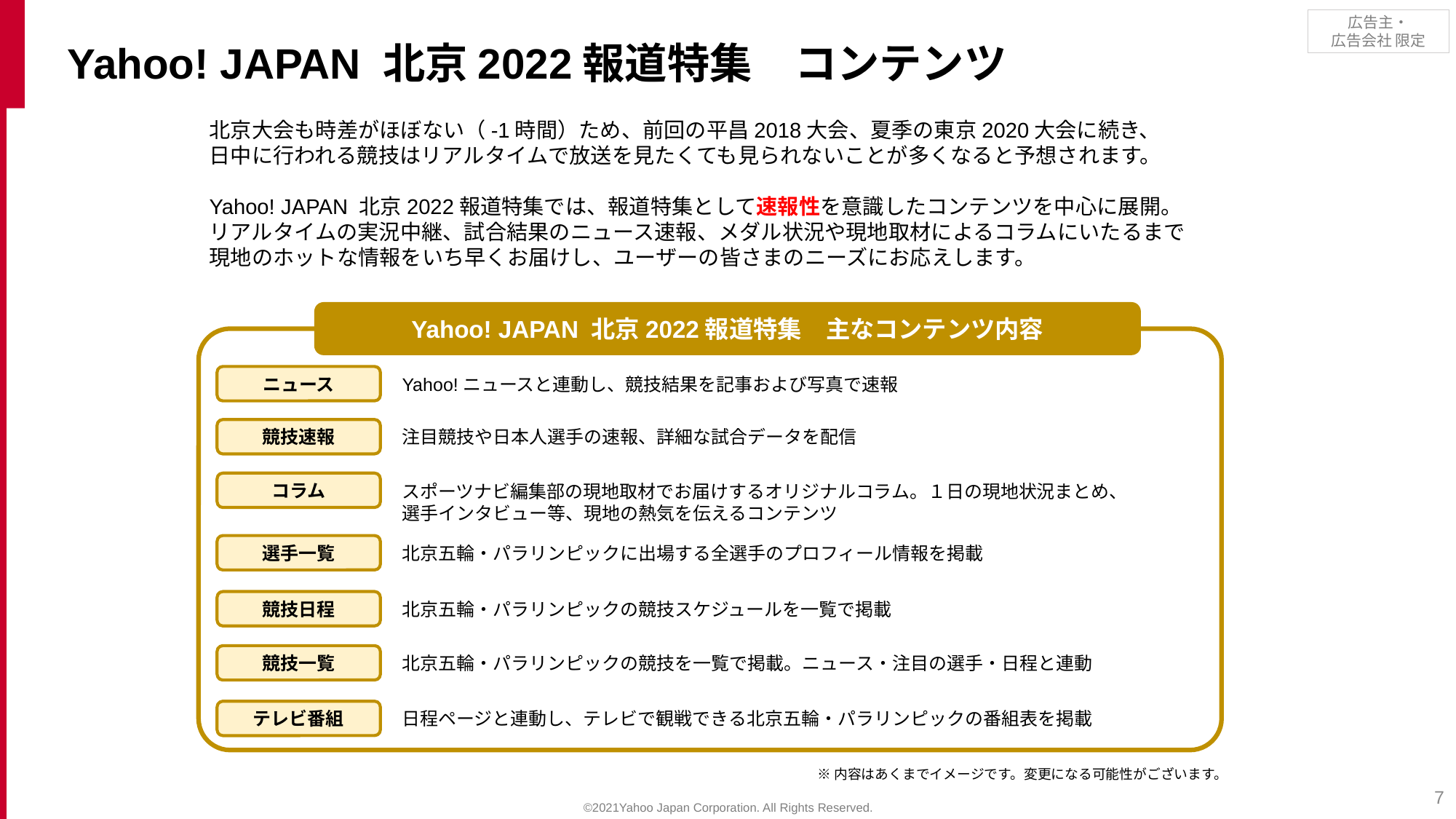

Yahoo! JAPAN 北京2022報道特集　コンテンツ
北京大会も時差がほぼない（-1時間）ため、前回の平昌2018大会、夏季の東京2020大会に続き、
日中に行われる競技はリアルタイムで放送を見たくても見られないことが多くなると予想されます。

Yahoo! JAPAN 北京2022報道特集では、報道特集として速報性を意識したコンテンツを中心に展開。
リアルタイムの実況中継、試合結果のニュース速報、メダル状況や現地取材によるコラムにいたるまで
現地のホットな情報をいち早くお届けし、ユーザーの皆さまのニーズにお応えします。
Yahoo! JAPAN 北京2022報道特集　主なコンテンツ内容

ニュース
Yahoo!ニュースと連動し、競技結果を記事および写真で速報
競技速報
注目競技や日本人選手の速報、詳細な試合データを配信
コラム
スポーツナビ編集部の現地取材でお届けするオリジナルコラム。１日の現地状況まとめ、
選手インタビュー等、現地の熱気を伝えるコンテンツ
選手一覧
北京五輪・パラリンピックに出場する全選手のプロフィール情報を掲載
競技日程
北京五輪・パラリンピックの競技スケジュールを一覧で掲載
競技一覧
北京五輪・パラリンピックの競技を一覧で掲載。ニュース・注目の選手・日程と連動
テレビ番組
日程ページと連動し、テレビで観戦できる北京五輪・パラリンピックの番組表を掲載
※内容はあくまでイメージです。変更になる可能性がございます。
7